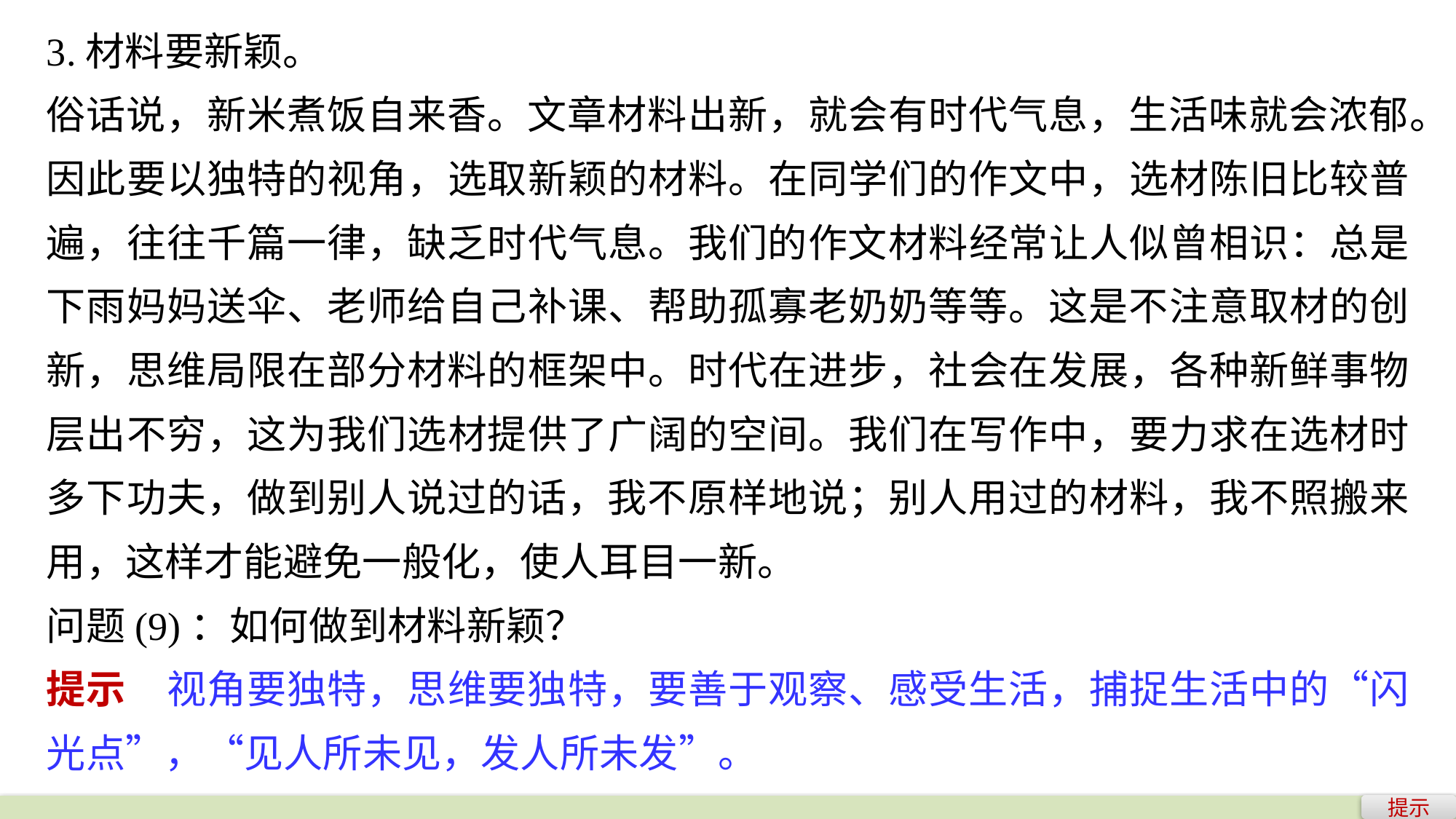

3.材料要新颖。
俗话说，新米煮饭自来香。文章材料出新，就会有时代气息，生活味就会浓郁。因此要以独特的视角，选取新颖的材料。在同学们的作文中，选材陈旧比较普遍，往往千篇一律，缺乏时代气息。我们的作文材料经常让人似曾相识：总是下雨妈妈送伞、老师给自己补课、帮助孤寡老奶奶等等。这是不注意取材的创新，思维局限在部分材料的框架中。时代在进步，社会在发展，各种新鲜事物层出不穷，这为我们选材提供了广阔的空间。我们在写作中，要力求在选材时多下功夫，做到别人说过的话，我不原样地说；别人用过的材料，我不照搬来用，这样才能避免一般化，使人耳目一新。
问题(9)：如何做到材料新颖？
提示　视角要独特，思维要独特，要善于观察、感受生活，捕捉生活中的“闪光点”，“见人所未见，发人所未发”。
提示